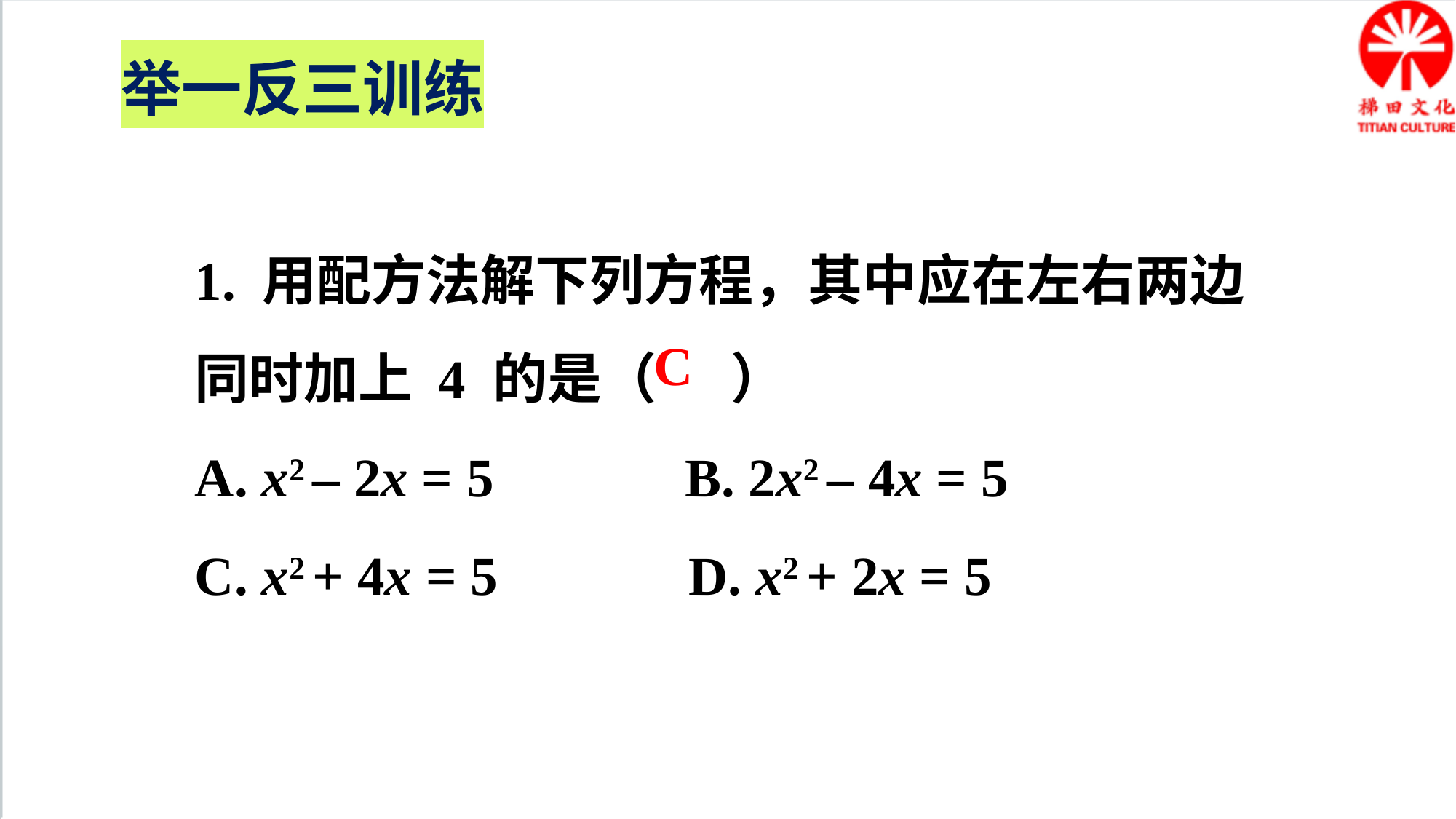

举一反三训练
1. 用配方法解下列方程，其中应在左右两边同时加上 4 的是（      ）
A. x2 – 2x = 5              B. 2x2 – 4x = 5
C. x2 + 4x = 5              D. x2 + 2x = 5
C